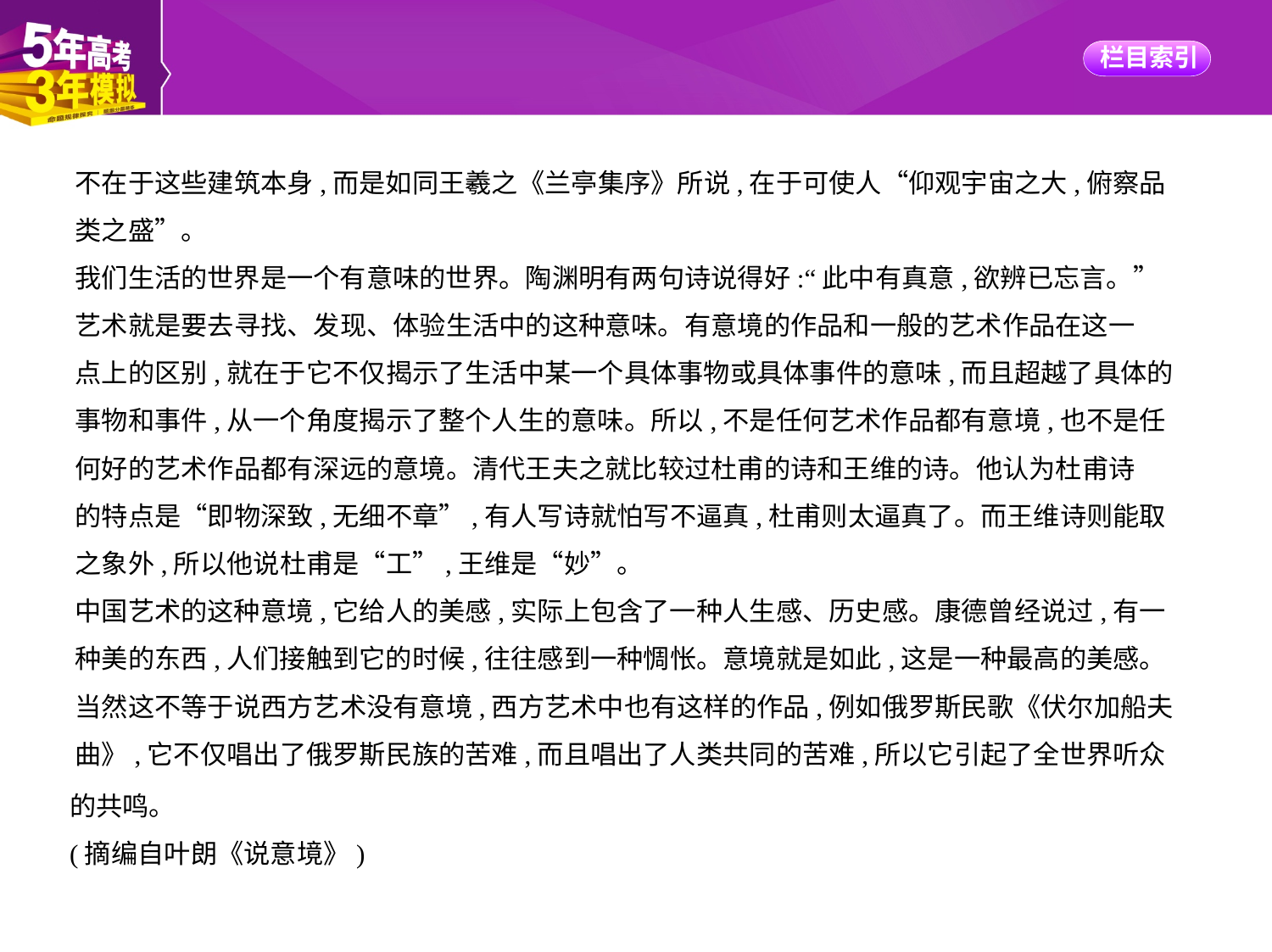

不在于这些建筑本身,而是如同王羲之《兰亭集序》所说,在于可使人“仰观宇宙之大,俯察品
类之盛”。
我们生活的世界是一个有意味的世界。陶渊明有两句诗说得好:“此中有真意,欲辨已忘言。”
艺术就是要去寻找、发现、体验生活中的这种意味。有意境的作品和一般的艺术作品在这一
点上的区别,就在于它不仅揭示了生活中某一个具体事物或具体事件的意味,而且超越了具体的
事物和事件,从一个角度揭示了整个人生的意味。所以,不是任何艺术作品都有意境,也不是任
何好的艺术作品都有深远的意境。清代王夫之就比较过杜甫的诗和王维的诗。他认为杜甫诗
的特点是“即物深致,无细不章”,有人写诗就怕写不逼真,杜甫则太逼真了。而王维诗则能取
之象外,所以他说杜甫是“工”,王维是“妙”。
中国艺术的这种意境,它给人的美感,实际上包含了一种人生感、历史感。康德曾经说过,有一
种美的东西,人们接触到它的时候,往往感到一种惆怅。意境就是如此,这是一种最高的美感。
当然这不等于说西方艺术没有意境,西方艺术中也有这样的作品,例如俄罗斯民歌《伏尔加船夫
曲》,它不仅唱出了俄罗斯民族的苦难,而且唱出了人类共同的苦难,所以它引起了全世界听众
的共鸣。
(摘编自叶朗《说意境》)